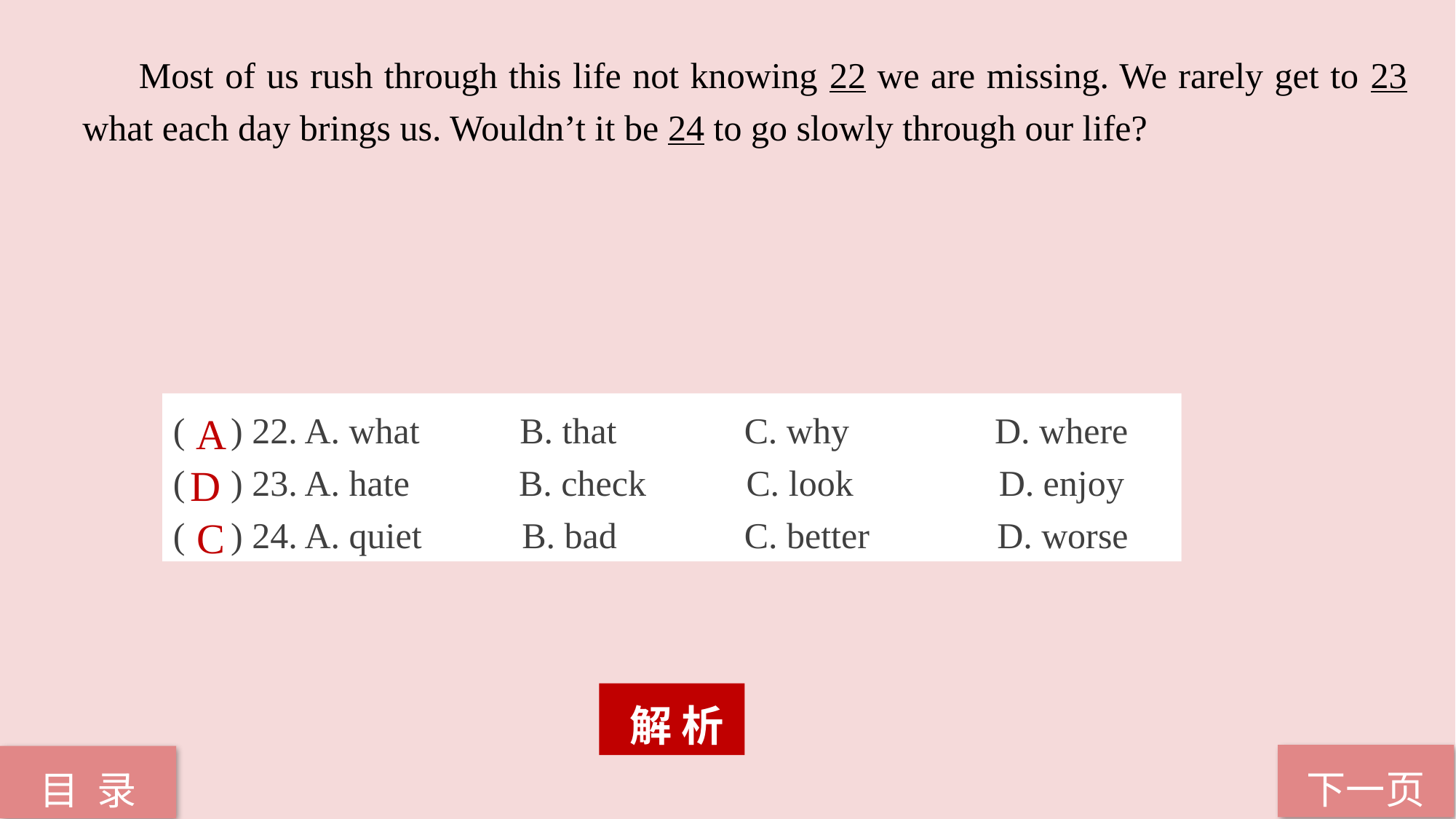

Most of us rush through this life not knowing 22 we are missing. We rarely get to 23 what each day brings us. Wouldn’t it be 24 to go slowly through our life?
(     ) 22. A. what           B. that              C. why                D. where
(     ) 23. A. hate            B. check           C. look                D. enjoy
(     ) 24. A. quiet           B. bad              C. better              D. worse
A
D
C
 解 析